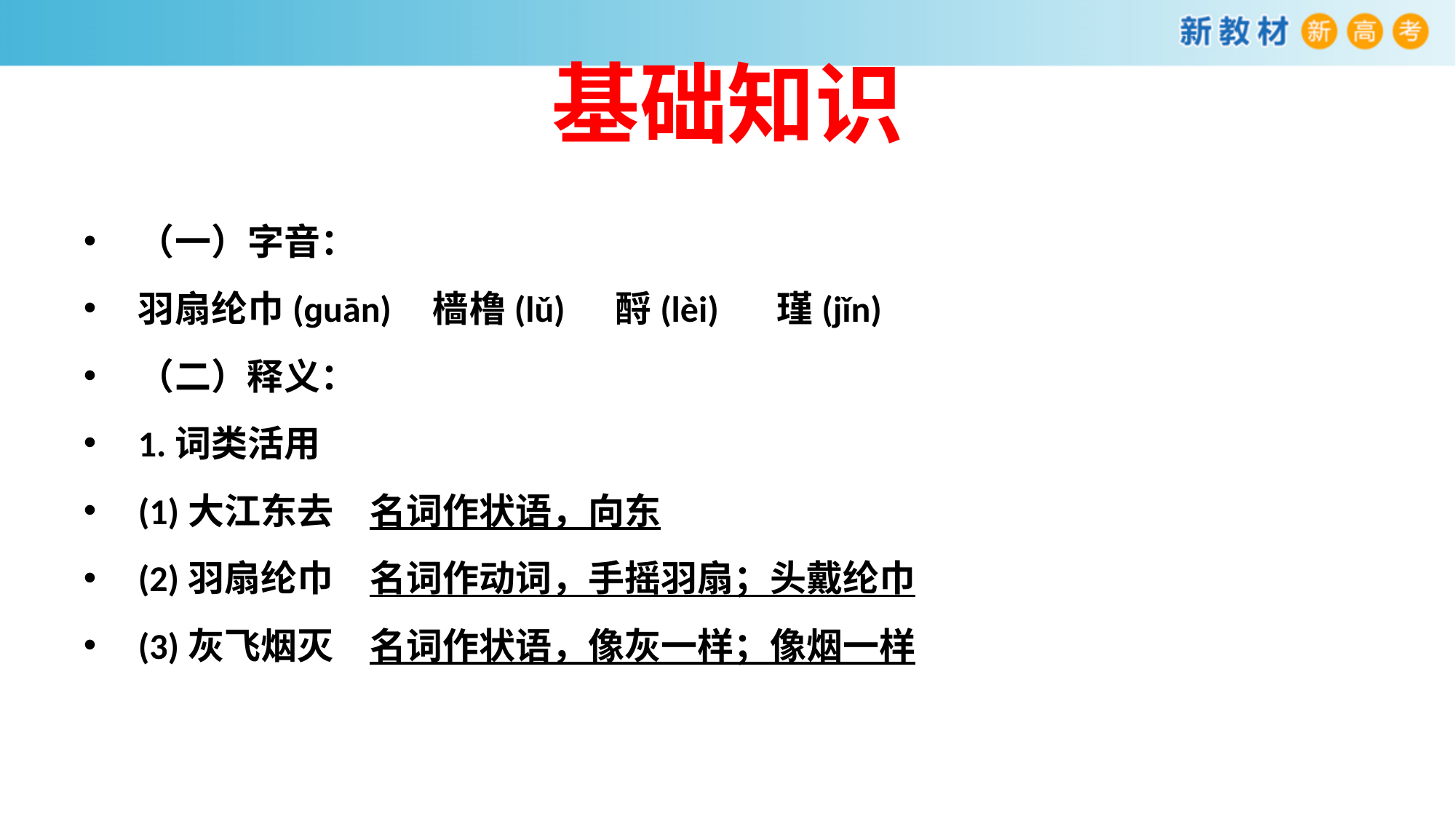

# 基础知识
（一）字音：
羽扇纶巾(ɡuān)    樯橹(lǔ)     酹(lèi)      瑾(jǐn)
（二）释义：
1.词类活用
(1)大江东去　名词作状语，向东
(2)羽扇纶巾　名词作动词，手摇羽扇；头戴纶巾
(3)灰飞烟灭　名词作状语，像灰一样；像烟一样